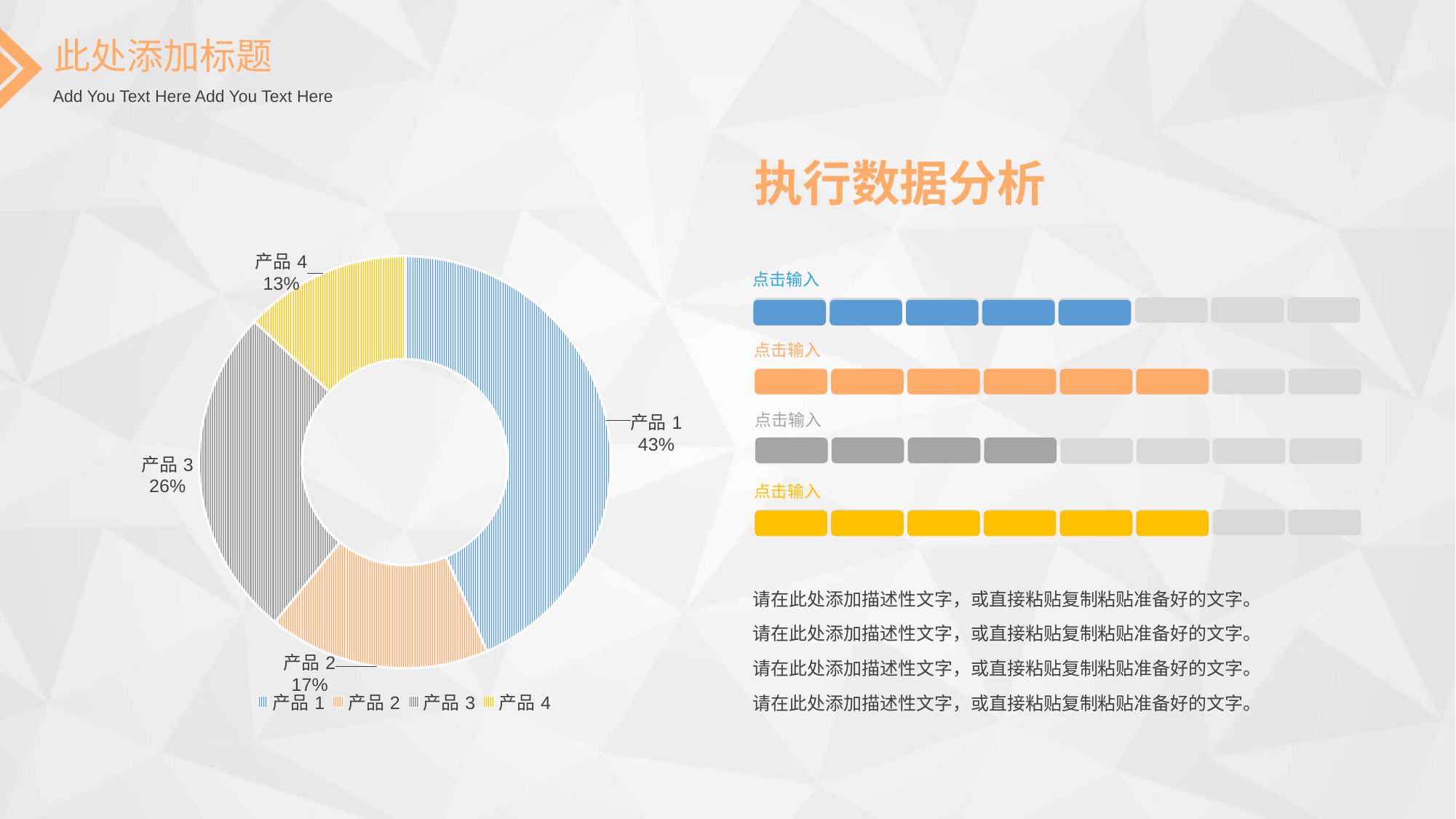

此处添加标题
Add You Text Here Add You Text Here
执行数据分析

### Chart

| Category | 效益 |
|---|---|
| 产品1 | 5.0 |
| 产品2 | 2.0 |
| 产品3 | 3.0 |
| 产品4 | 1.5 |
点击输入

点击输入

点击输入

点击输入

请在此处添加描述性文字，或直接粘贴复制粘贴准备好的文字。
请在此处添加描述性文字，或直接粘贴复制粘贴准备好的文字。
请在此处添加描述性文字，或直接粘贴复制粘贴准备好的文字。
请在此处添加描述性文字，或直接粘贴复制粘贴准备好的文字。